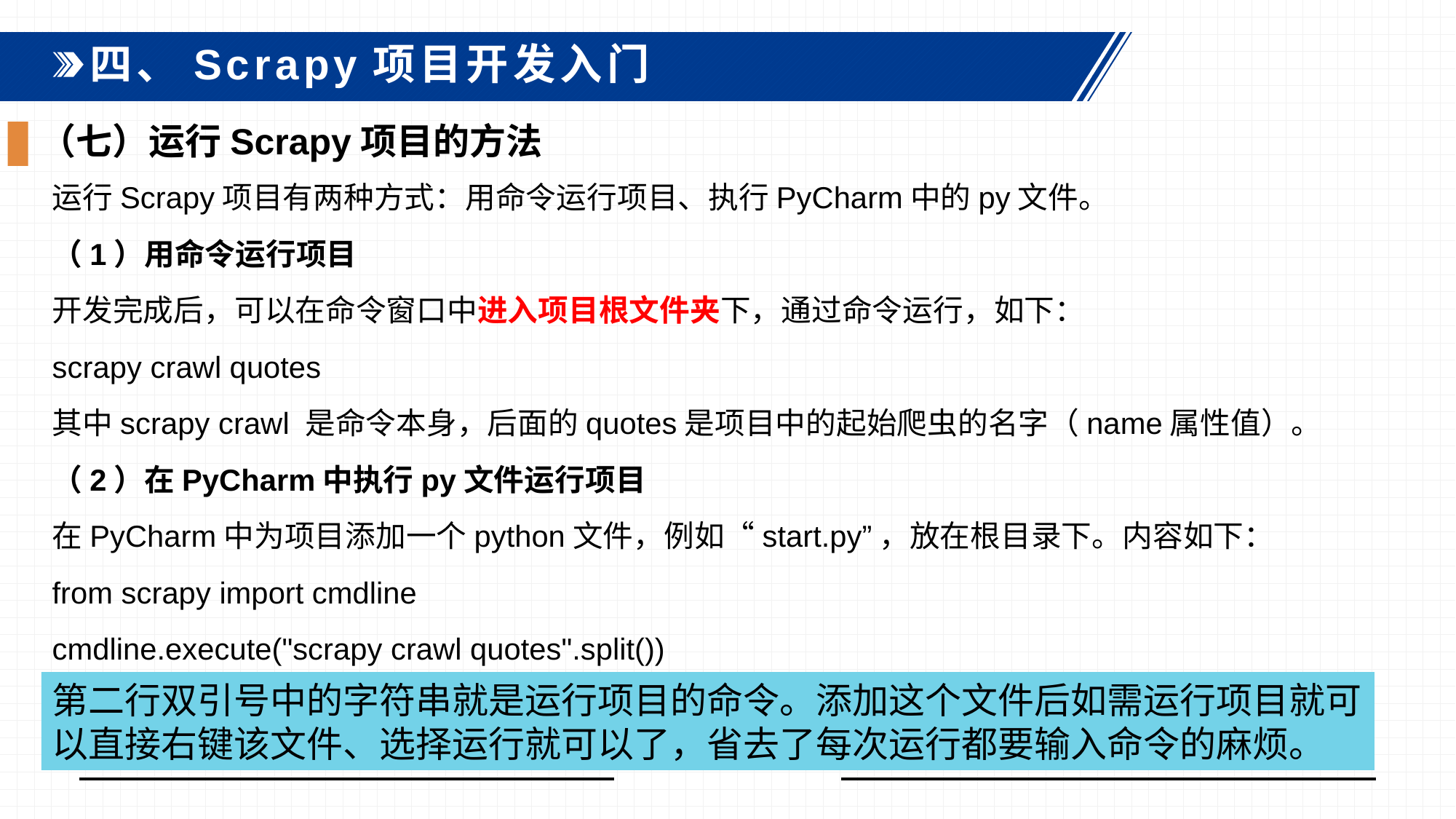

四、Scrapy项目开发入门
（七）运行Scrapy项目的方法
运行Scrapy项目有两种方式：用命令运行项目、执行PyCharm中的py文件。
（1）用命令运行项目
开发完成后，可以在命令窗口中进入项目根文件夹下，通过命令运行，如下：
scrapy crawl quotes
其中scrapy crawl 是命令本身，后面的quotes是项目中的起始爬虫的名字（name属性值）。
（2）在PyCharm中执行py文件运行项目
在PyCharm中为项目添加一个python文件，例如“start.py”，放在根目录下。内容如下：
from scrapy import cmdline
cmdline.execute("scrapy crawl quotes".split())
第二行双引号中的字符串就是运行项目的命令。添加这个文件后如需运行项目就可以直接右键该文件、选择运行就可以了，省去了每次运行都要输入命令的麻烦。